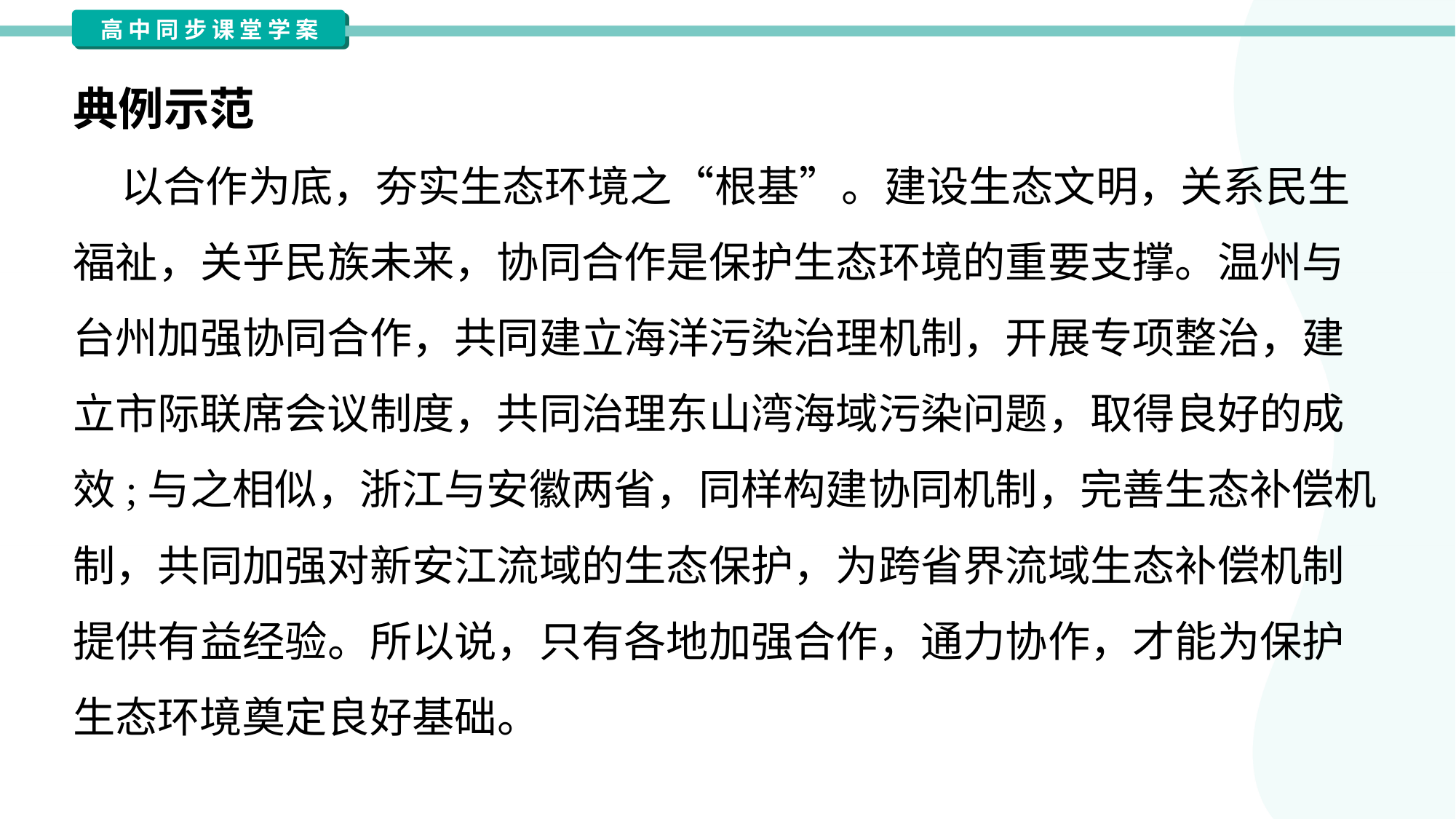

典例示范
    以合作为底，夯实生态环境之“根基”。建设生态文明，关系民生
福祉，关乎民族未来，协同合作是保护生态环境的重要支撑。温州与
台州加强协同合作，共同建立海洋污染治理机制，开展专项整治，建
立市际联席会议制度，共同治理东山湾海域污染问题，取得良好的成
效;与之相似，浙江与安徽两省，同样构建协同机制，完善生态补偿机
制，共同加强对新安江流域的生态保护，为跨省界流域生态补偿机制
提供有益经验。所以说，只有各地加强合作，通力协作，才能为保护
生态环境奠定良好基础。